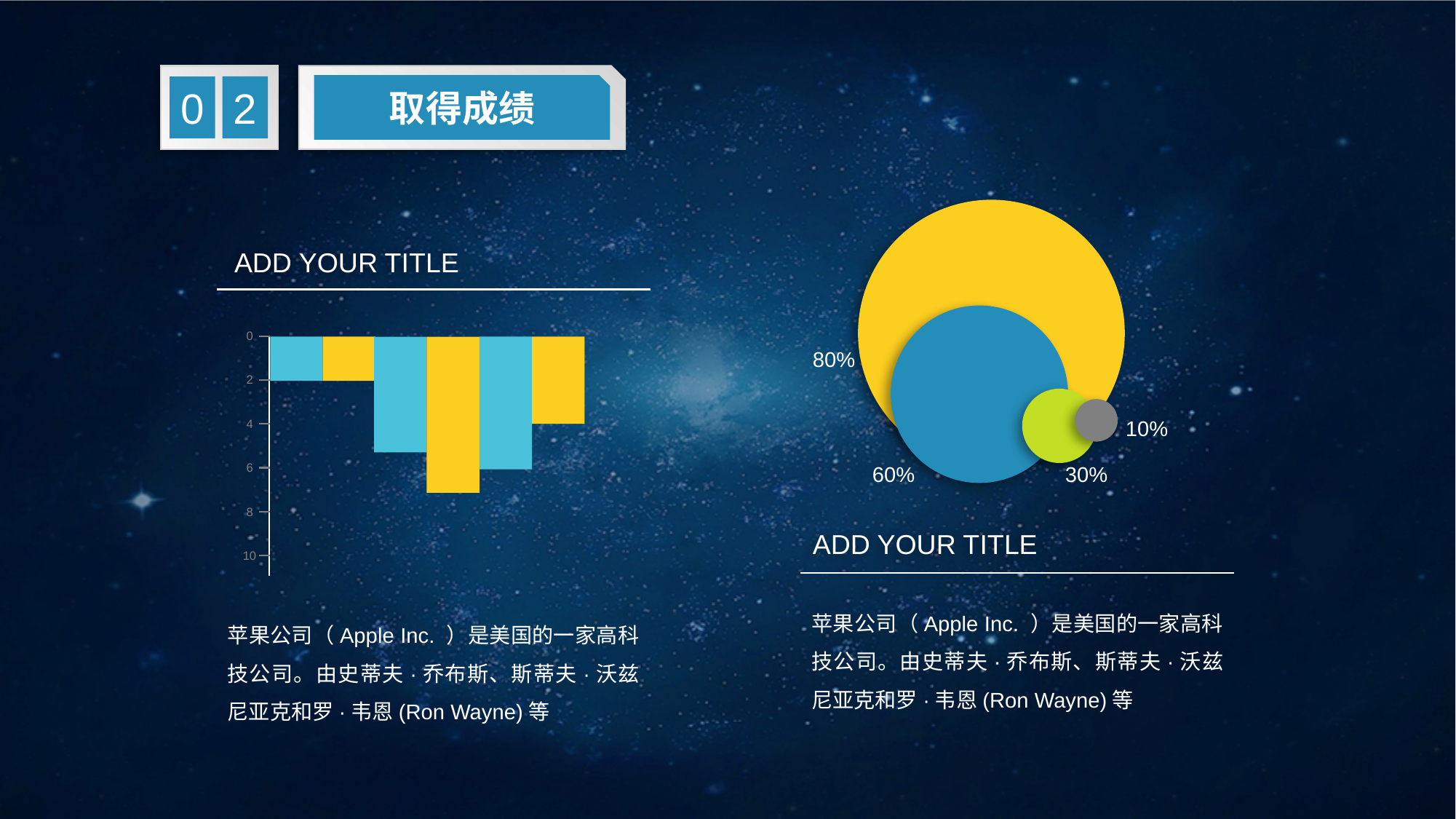

取得成绩

2

0

ADD YOUR TITLE

0
2
4
6
8
10

80%

10%
30%
60%
ADD YOUR TITLE
苹果公司（Apple Inc. ）是美国的一家高科技公司。由史蒂夫·乔布斯、斯蒂夫·沃兹尼亚克和罗·韦恩(Ron Wayne)等
苹果公司（Apple Inc. ）是美国的一家高科技公司。由史蒂夫·乔布斯、斯蒂夫·沃兹尼亚克和罗·韦恩(Ron Wayne)等